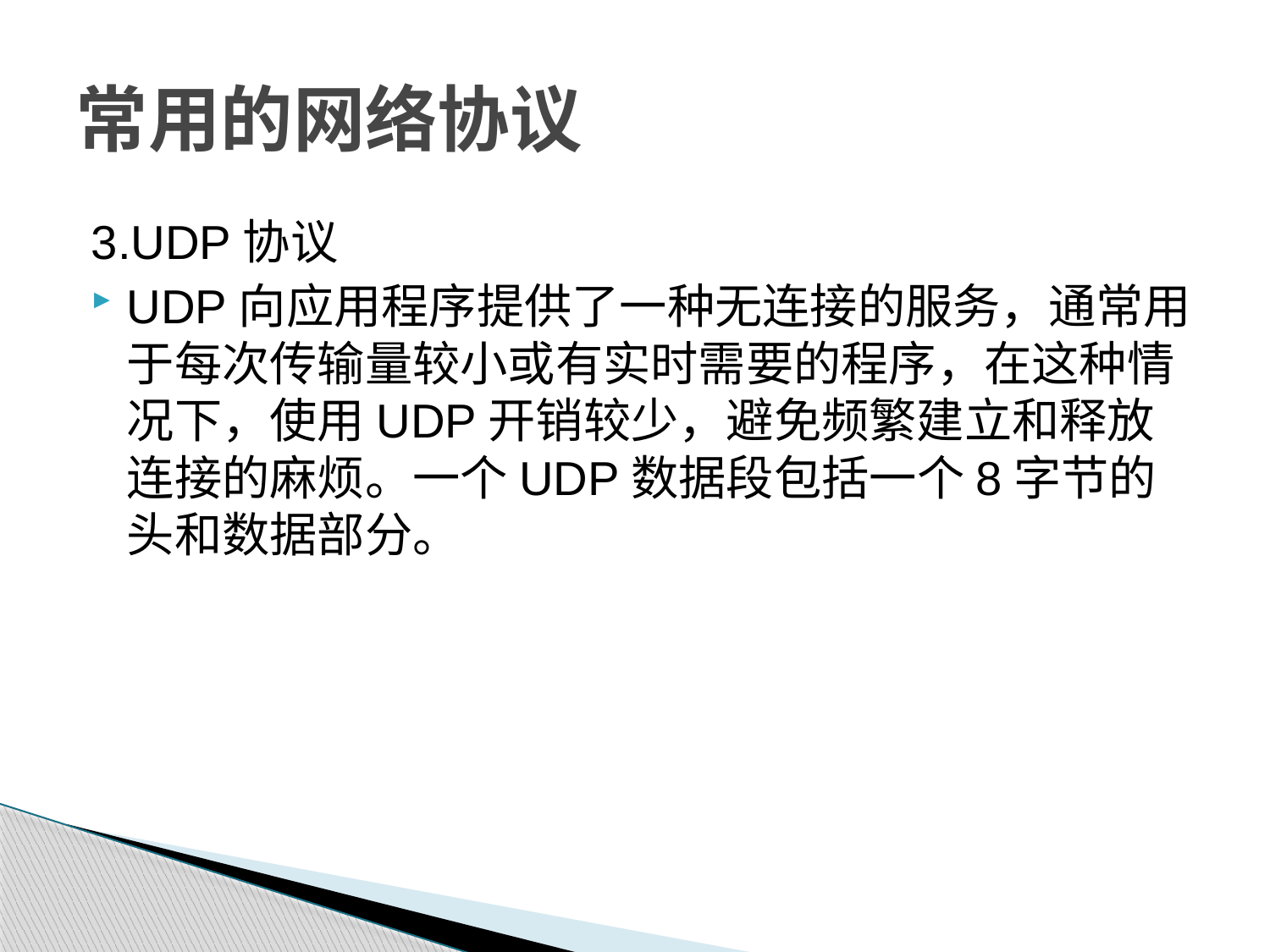

# 常用的网络协议
3.UDP协议
UDP向应用程序提供了一种无连接的服务，通常用于每次传输量较小或有实时需要的程序，在这种情况下，使用UDP开销较少，避免频繁建立和释放连接的麻烦。一个UDP数据段包括一个8字节的头和数据部分。